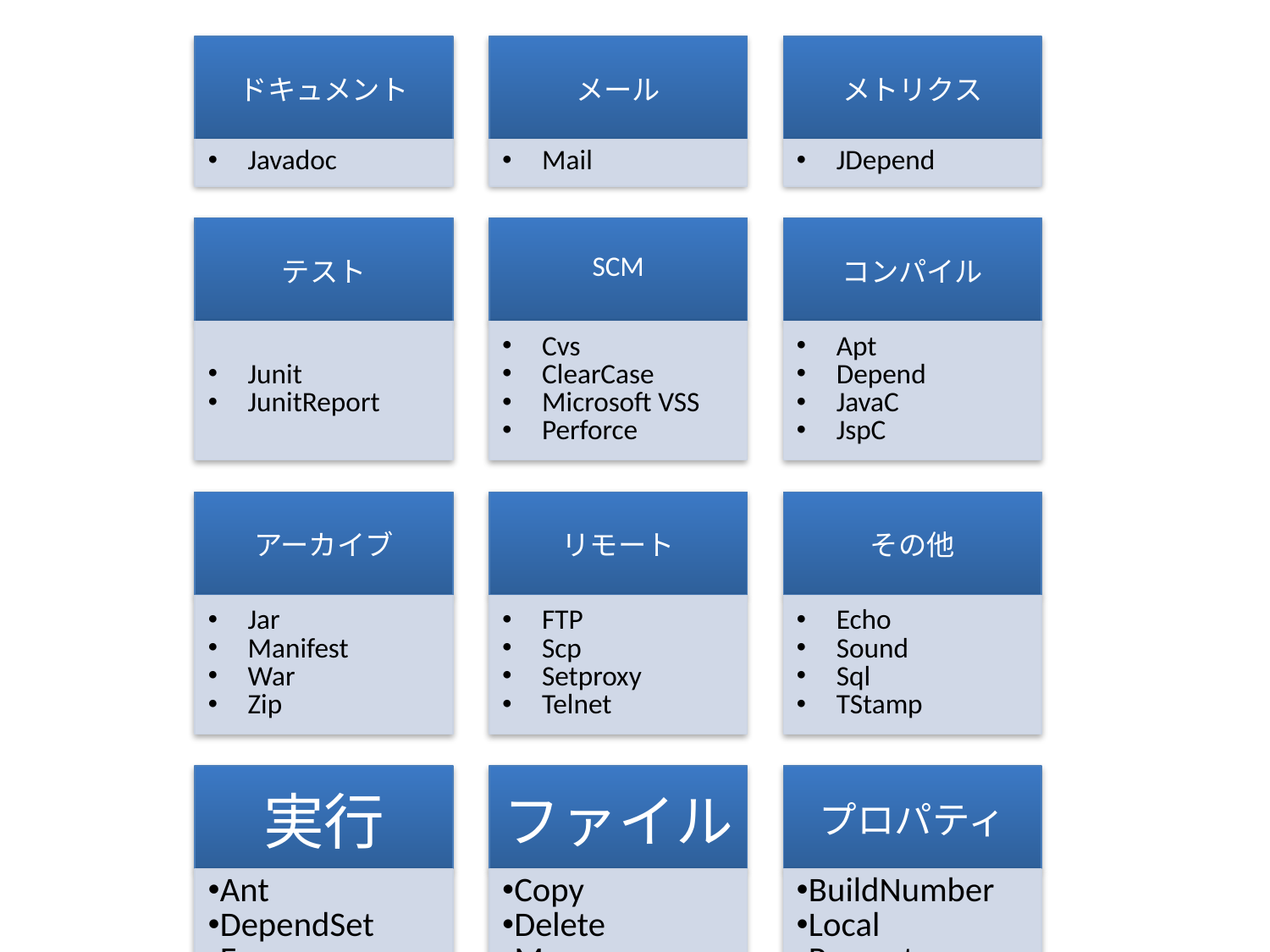

ドキュメント
Javadoc
メール
Mail
メトリクス
JDepend
テスト
Junit
JunitReport
SCM
コンパイル
Apt
Depend
JavaC
JspC
Cvs
ClearCase
Perforce
Microsoft VSS
アーカイブ
Jar
Manifest
War
Zip
リモート
FTP
その他
Echo
Sound
Sql
TStamp
Scp
Setproxy
Telnet
実行
Ant
DependSet
Java
ファイル
Copy
Delete
プロパティ
BuildNumber
Local